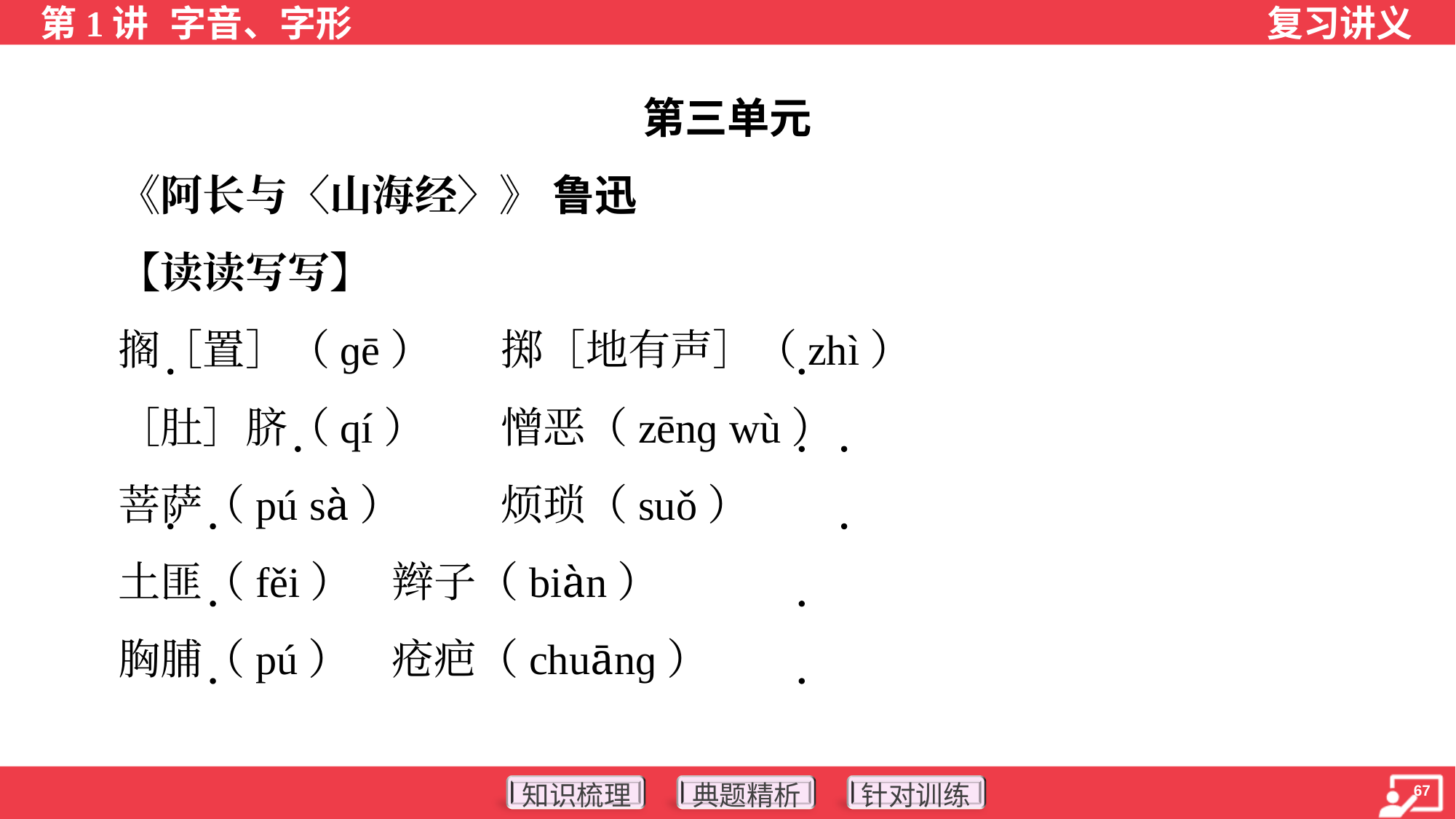

第三单元
    《阿长与〈山海经〉》 鲁迅
    【读读写写】
    搁［置］（ɡē）	掷［地有声］（zhì）
    ［肚］脐（qí）	憎恶（zēnɡ wù）
    菩萨（pú sà）	烦琐（suǒ）
    土匪（fěi）	辫子（biàn）
    胸脯（pú）	疮疤（chuānɡ）